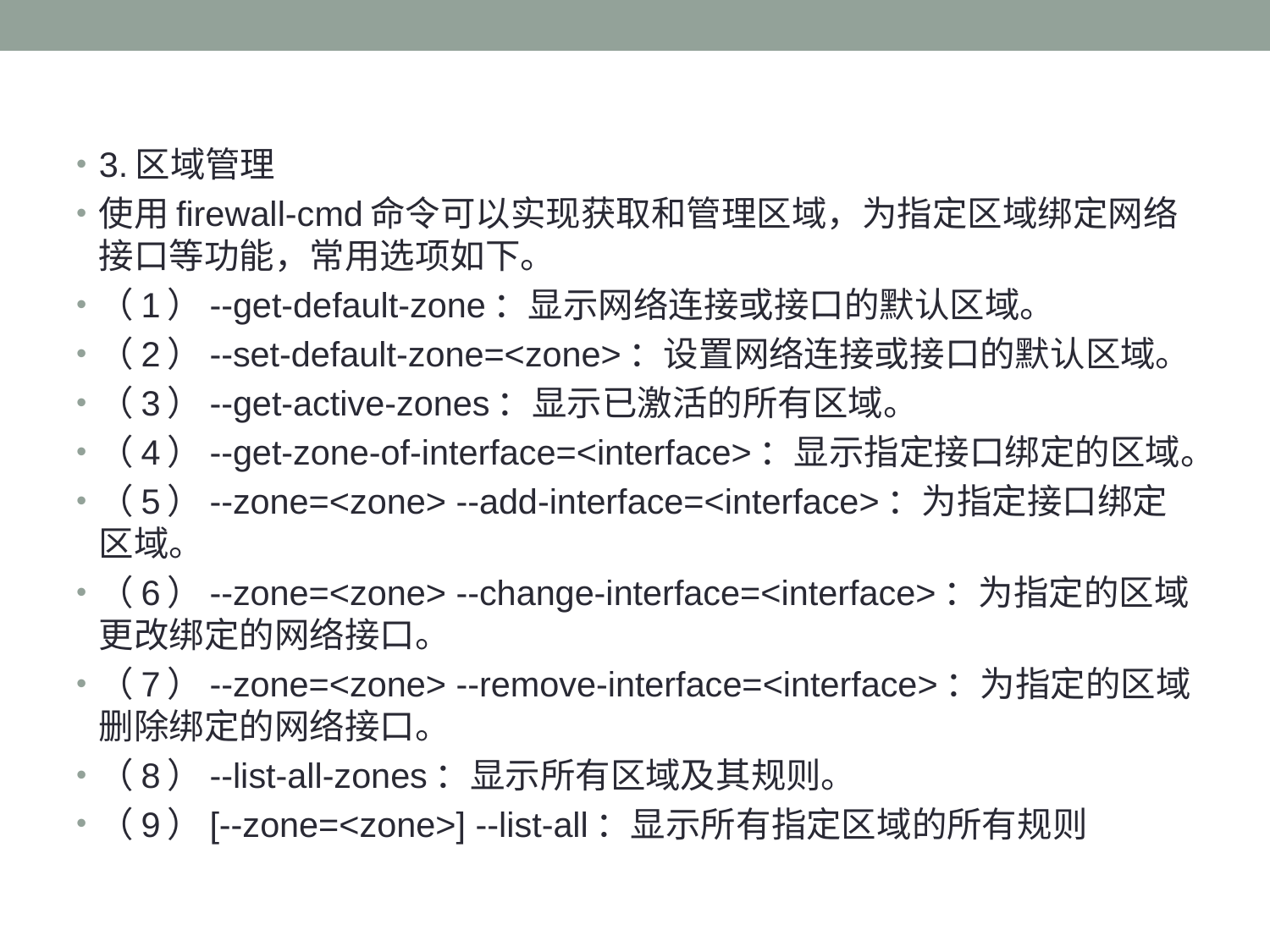

#
3.区域管理
使用firewall-cmd命令可以实现获取和管理区域，为指定区域绑定网络接口等功能，常用选项如下。
（1）--get-default-zone：显示网络连接或接口的默认区域。
（2）--set-default-zone=<zone>：设置网络连接或接口的默认区域。
（3）--get-active-zones：显示已激活的所有区域。
（4）--get-zone-of-interface=<interface>：显示指定接口绑定的区域。
（5）--zone=<zone> --add-interface=<interface>：为指定接口绑定区域。
（6）--zone=<zone> --change-interface=<interface>：为指定的区域更改绑定的网络接口。
（7）--zone=<zone> --remove-interface=<interface>：为指定的区域删除绑定的网络接口。
（8）--list-all-zones：显示所有区域及其规则。
（9）[--zone=<zone>] --list-all：显示所有指定区域的所有规则